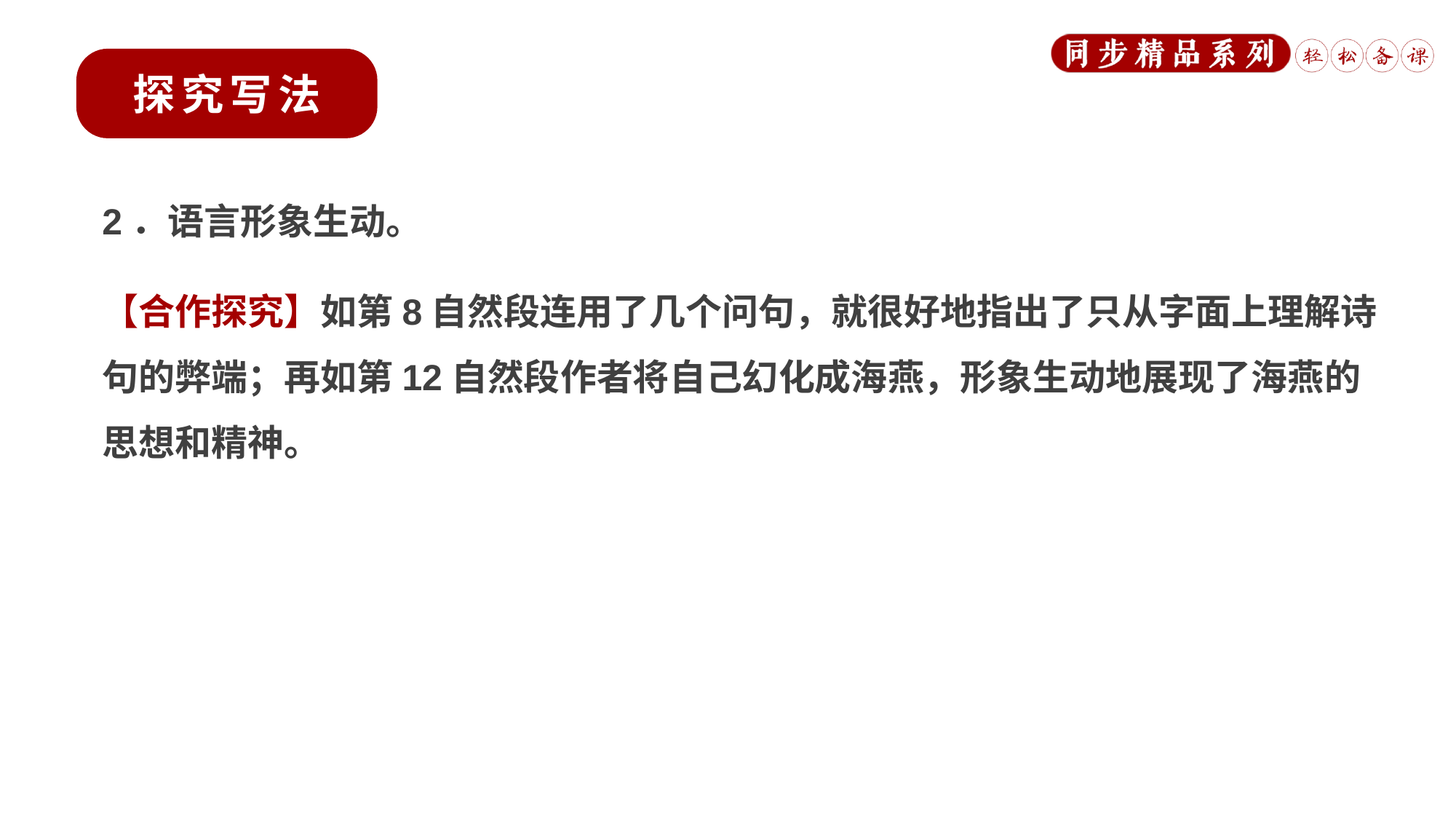

2．语言形象生动。
【合作探究】如第8自然段连用了几个问句，就很好地指出了只从字面上理解诗句的弊端；再如第12自然段作者将自己幻化成海燕，形象生动地展现了海燕的思想和精神。